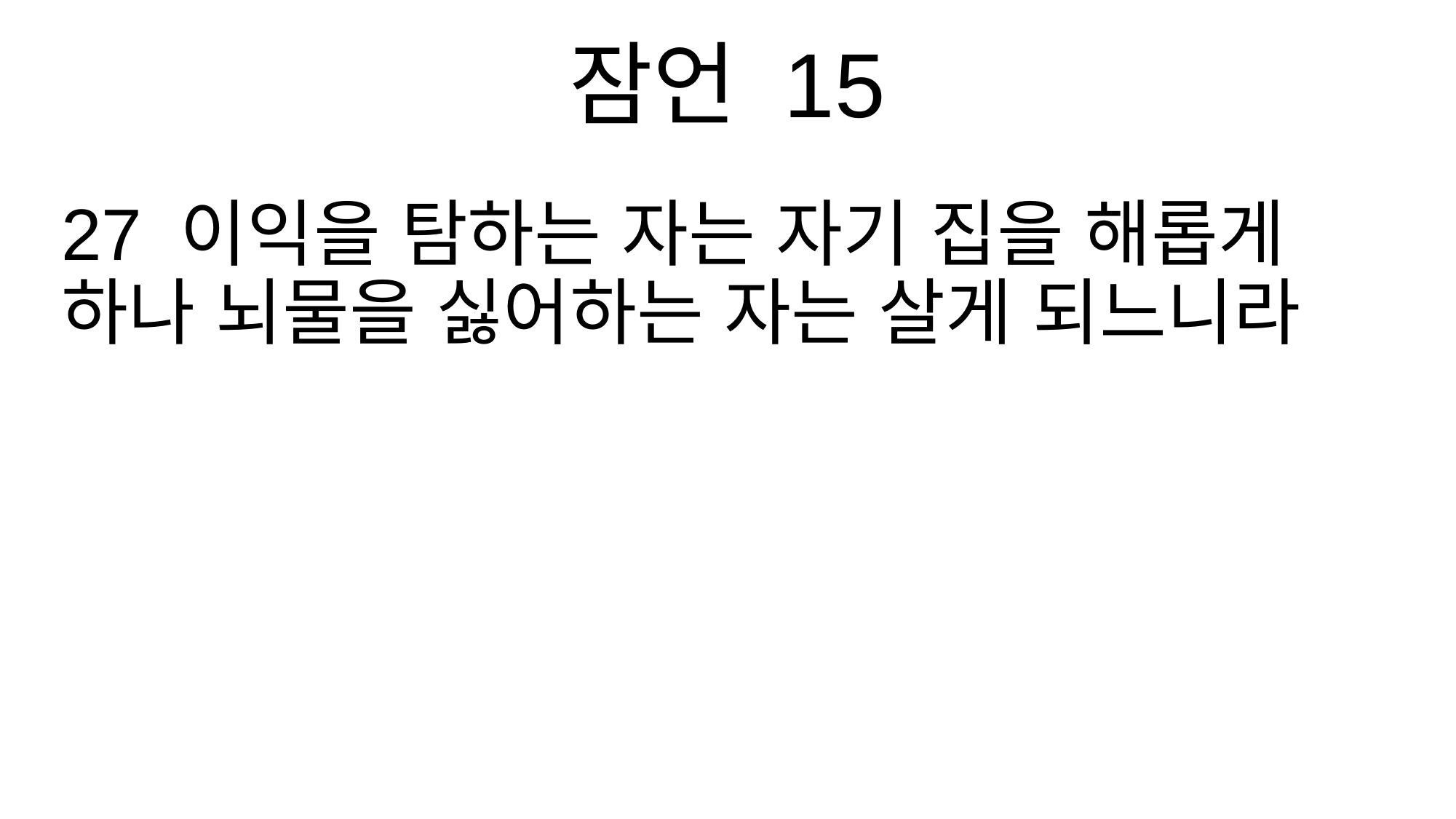

잠언 15
27 이익을 탐하는 자는 자기 집을 해롭게 하나 뇌물을 싫어하는 자는 살게 되느니라